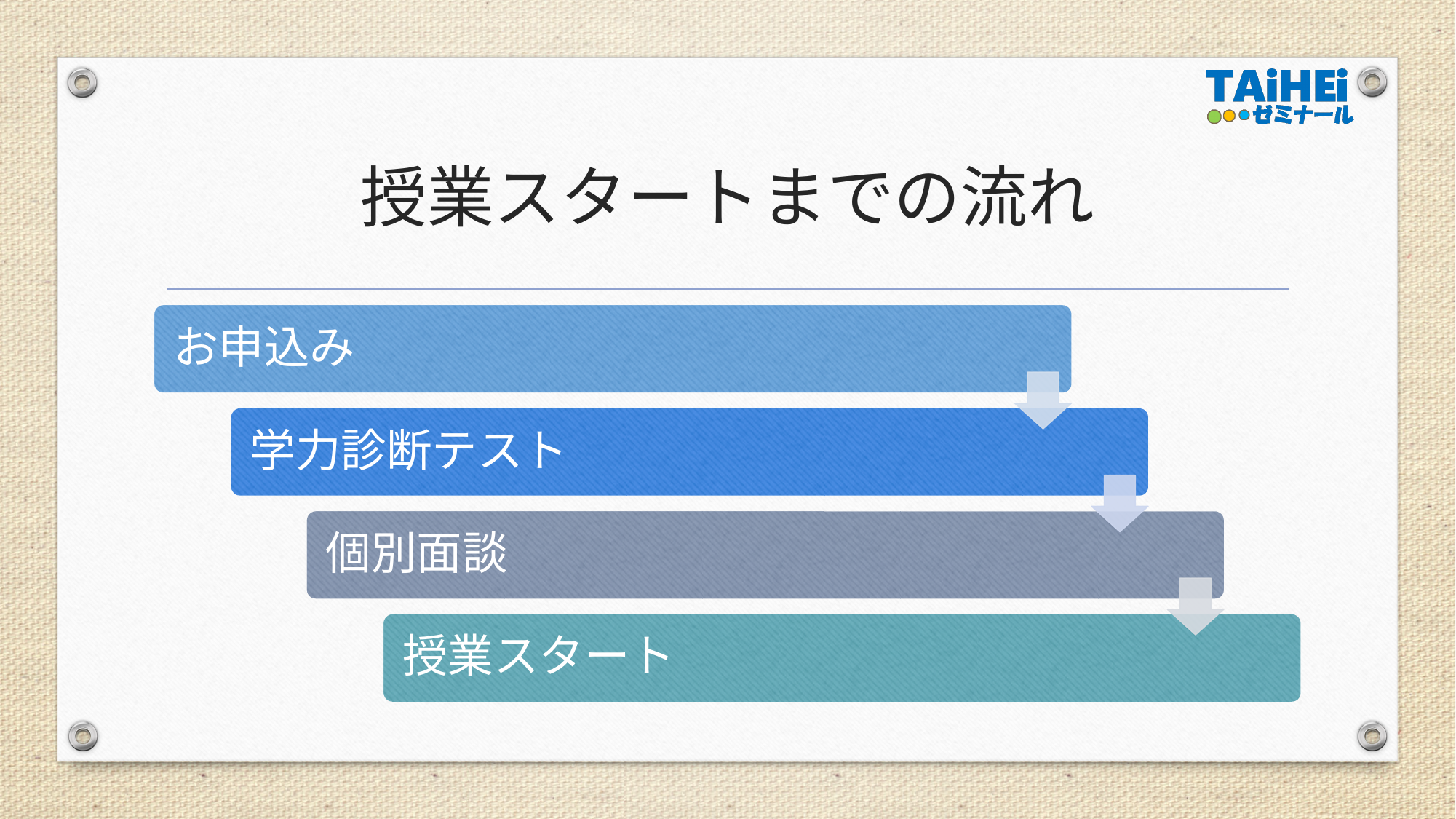

# 授業スタートまでの流れ
お申込み
学力診断テスト
個別面談
授業スタート